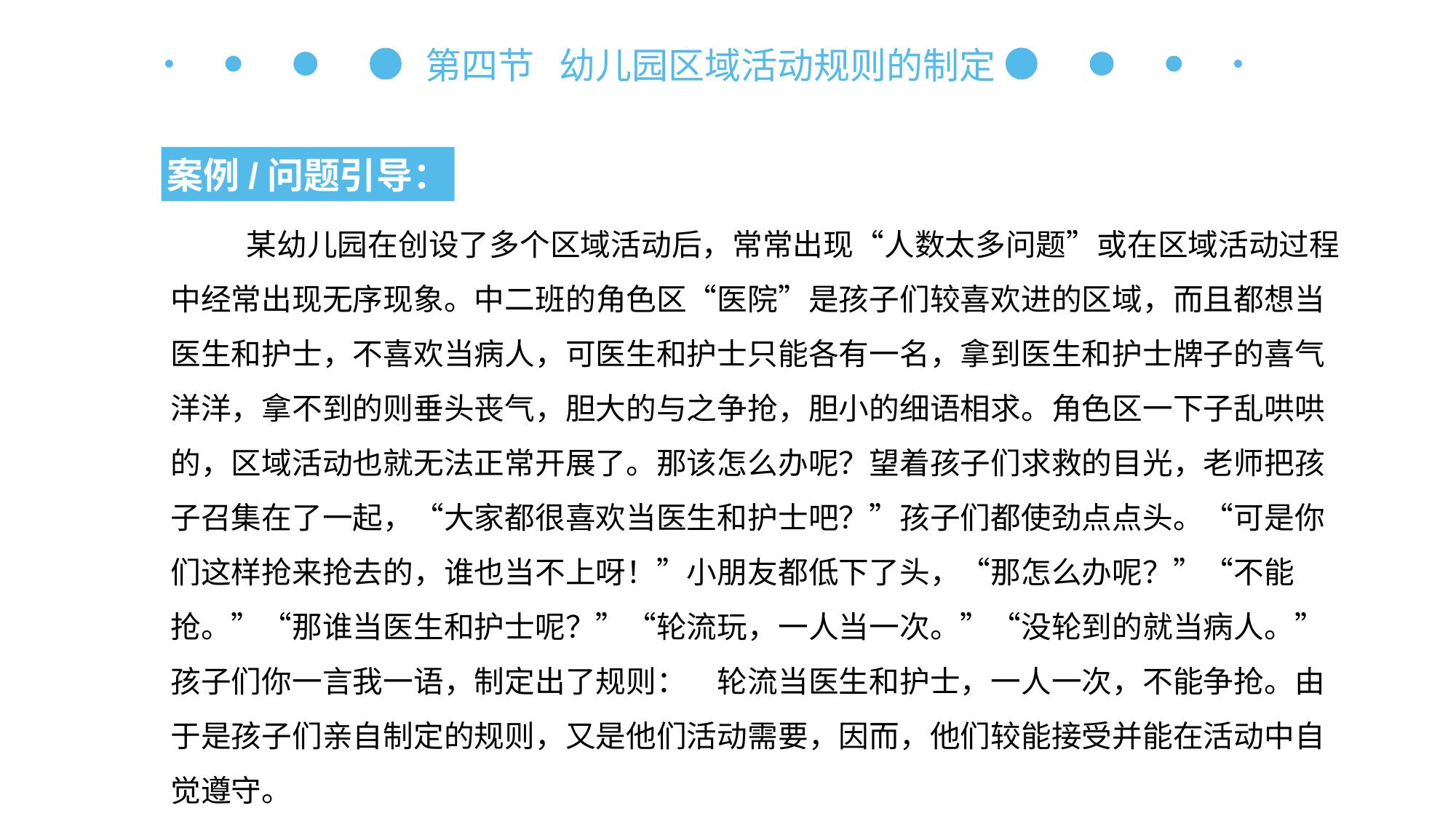

第四节   幼儿园区域活动规则的制定

案例/问题引导：
某幼儿园在创设了多个区域活动后，常常出现“人数太多问题”或在区域活动过程中经常出现无序现象。中二班的角色区“医院”是孩子们较喜欢进的区域，而且都想当医生和护士，不喜欢当病人，可医生和护士只能各有一名，拿到医生和护士牌子的喜气洋洋，拿不到的则垂头丧气，胆大的与之争抢，胆小的细语相求。角色区一下子乱哄哄的，区域活动也就无法正常开展了。那该怎么办呢？望着孩子们求救的目光，老师把孩子召集在了一起，“大家都很喜欢当医生和护士吧？”孩子们都使劲点点头。“可是你们这样抢来抢去的，谁也当不上呀！”小朋友都低下了头，“那怎么办呢？”“不能抢。”“那谁当医生和护士呢？”“轮流玩，一人当一次。”“没轮到的就当病人。”孩子们你一言我一语，制定出了规则：　轮流当医生和护士，一人一次，不能争抢。由于是孩子们亲自制定的规则，又是他们活动需要，因而，他们较能接受并能在活动中自觉遵守。